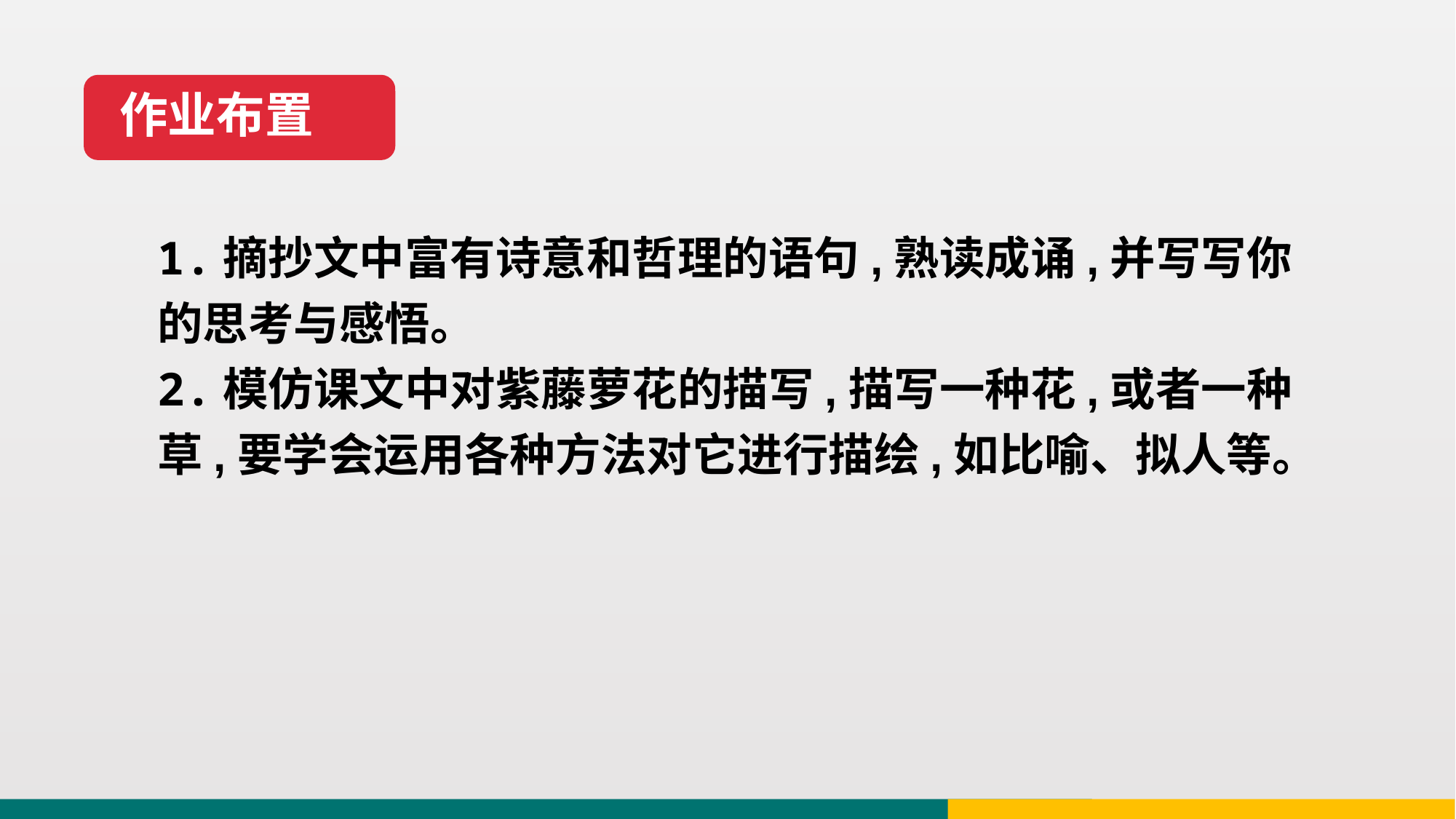

作业布置
1.摘抄文中富有诗意和哲理的语句,熟读成诵,并写写你的思考与感悟。
2.模仿课文中对紫藤萝花的描写,描写一种花,或者一种草,要学会运用各种方法对它进行描绘,如比喻、拟人等。